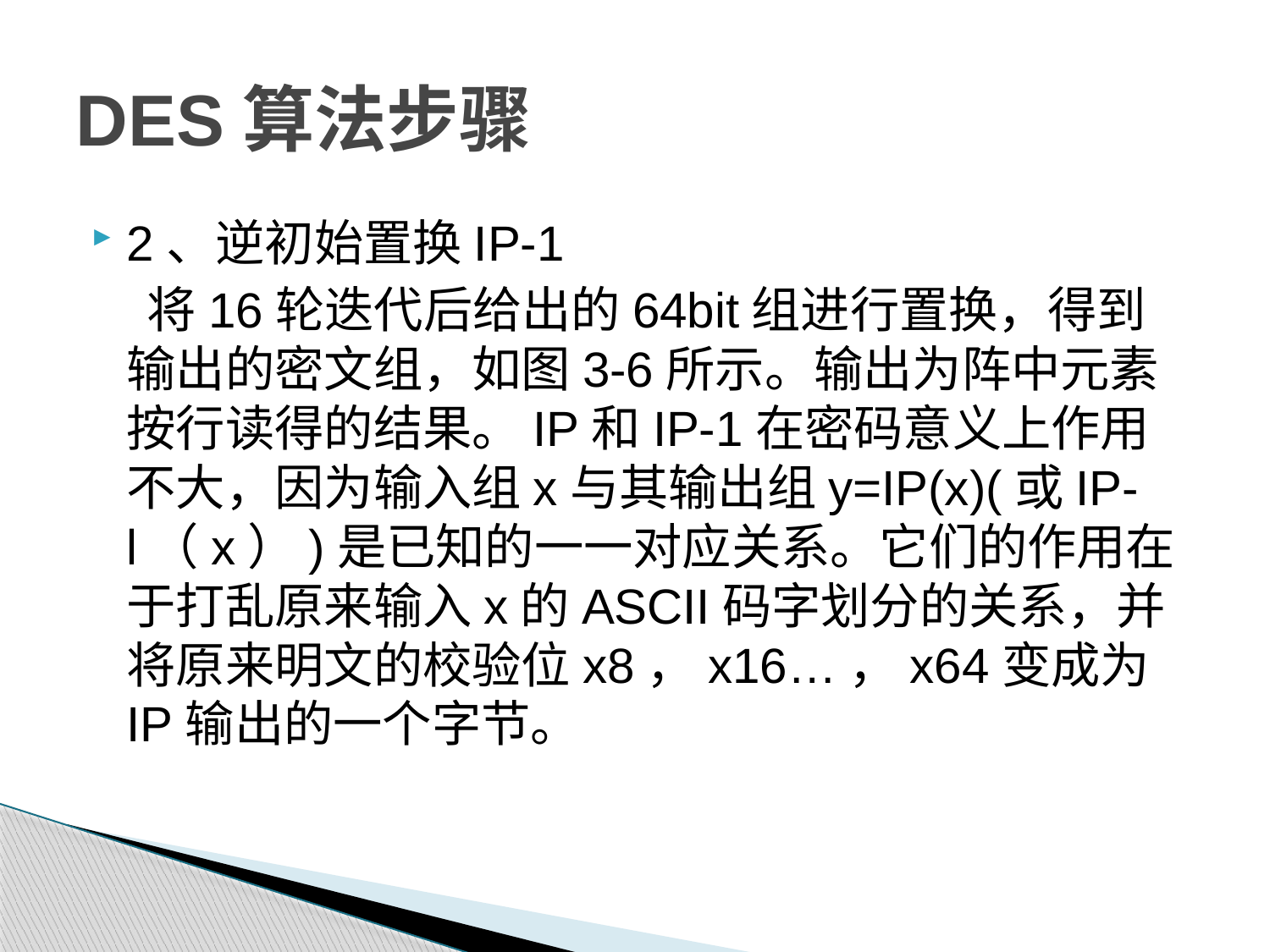

# DES算法步骤
2、逆初始置换IP-1
    将16轮迭代后给出的64bit组进行置换，得到输出的密文组，如图3-6所示。输出为阵中元素按行读得的结果。IP和IP-1在密码意义上作用不大，因为输入组x与其输出组y=IP(x)(或IP-l（x）)是已知的一一对应关系。它们的作用在于打乱原来输入x的ASCII码字划分的关系，并将原来明文的校验位x8，x16…，x64变成为IP输出的一个字节。